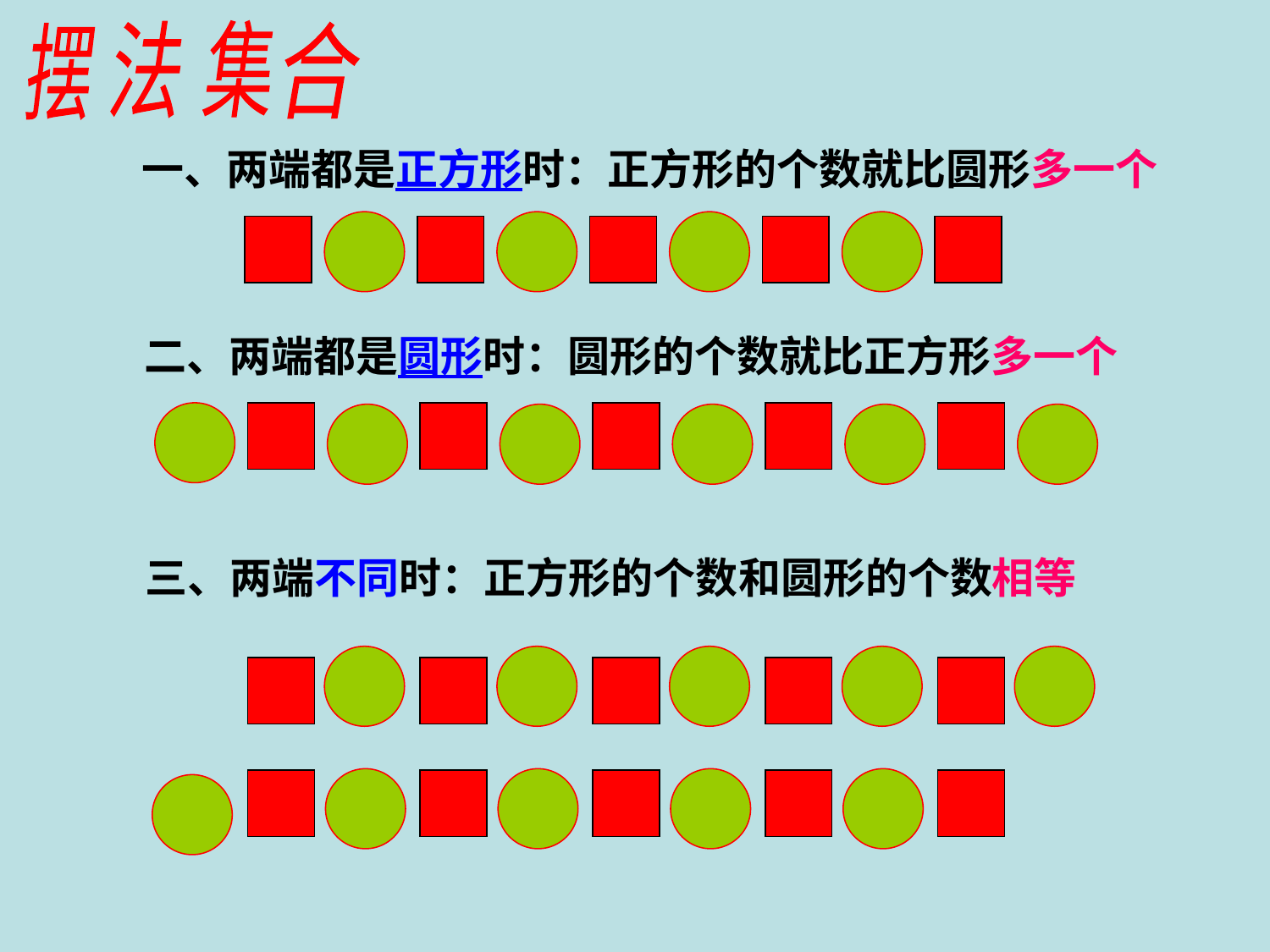

集
法
合
摆
一、两端都是正方形时：正方形的个数就比圆形多一个

二、两端都是圆形时：圆形的个数就比正方形多一个

三、两端不同时：正方形的个数和圆形的个数相等